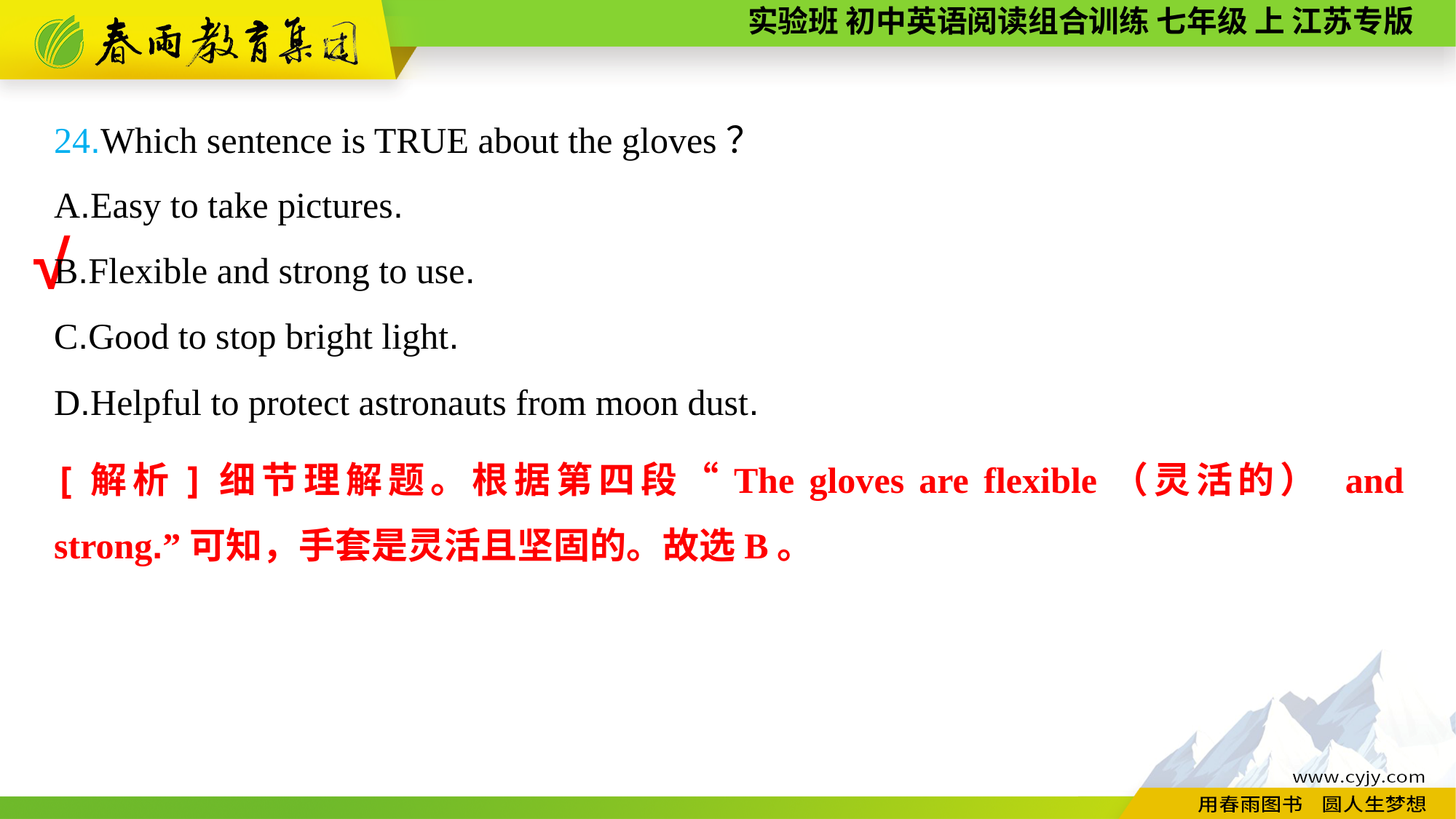

24.Which sentence is TRUE about the gloves？
A.Easy to take pictures.
B.Flexible and strong to use.
C.Good to stop bright light.
D.Helpful to protect astronauts from moon dust.
√
[解析]细节理解题。根据第四段“The gloves are flexible（灵活的） and strong.”可知，手套是灵活且坚固的。故选B。